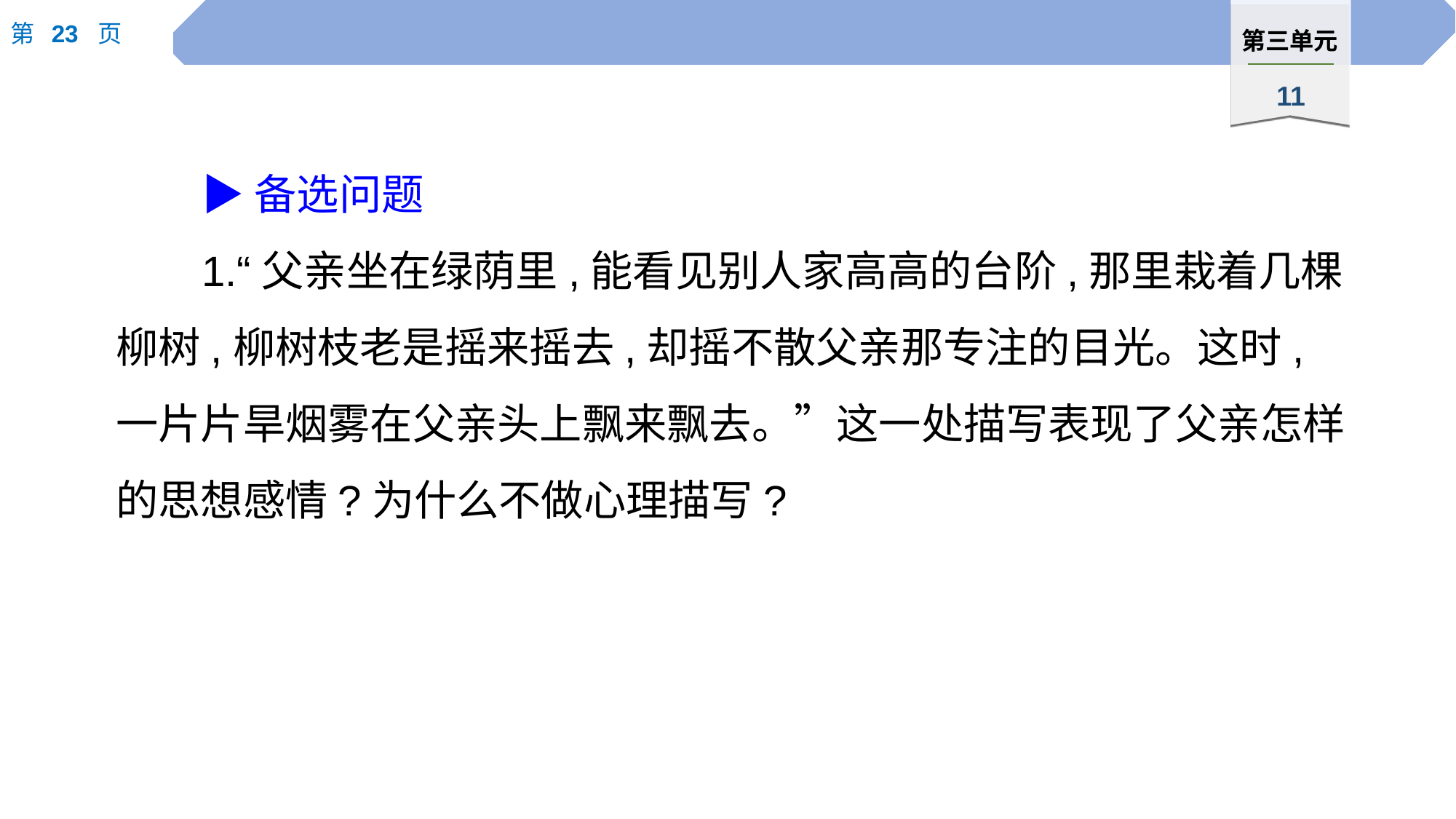

▶备选问题
1.“父亲坐在绿荫里,能看见别人家高高的台阶,那里栽着几棵柳树,柳树枝老是摇来摇去,却摇不散父亲那专注的目光。这时,一片片旱烟雾在父亲头上飘来飘去。”这一处描写表现了父亲怎样的思想感情?为什么不做心理描写?